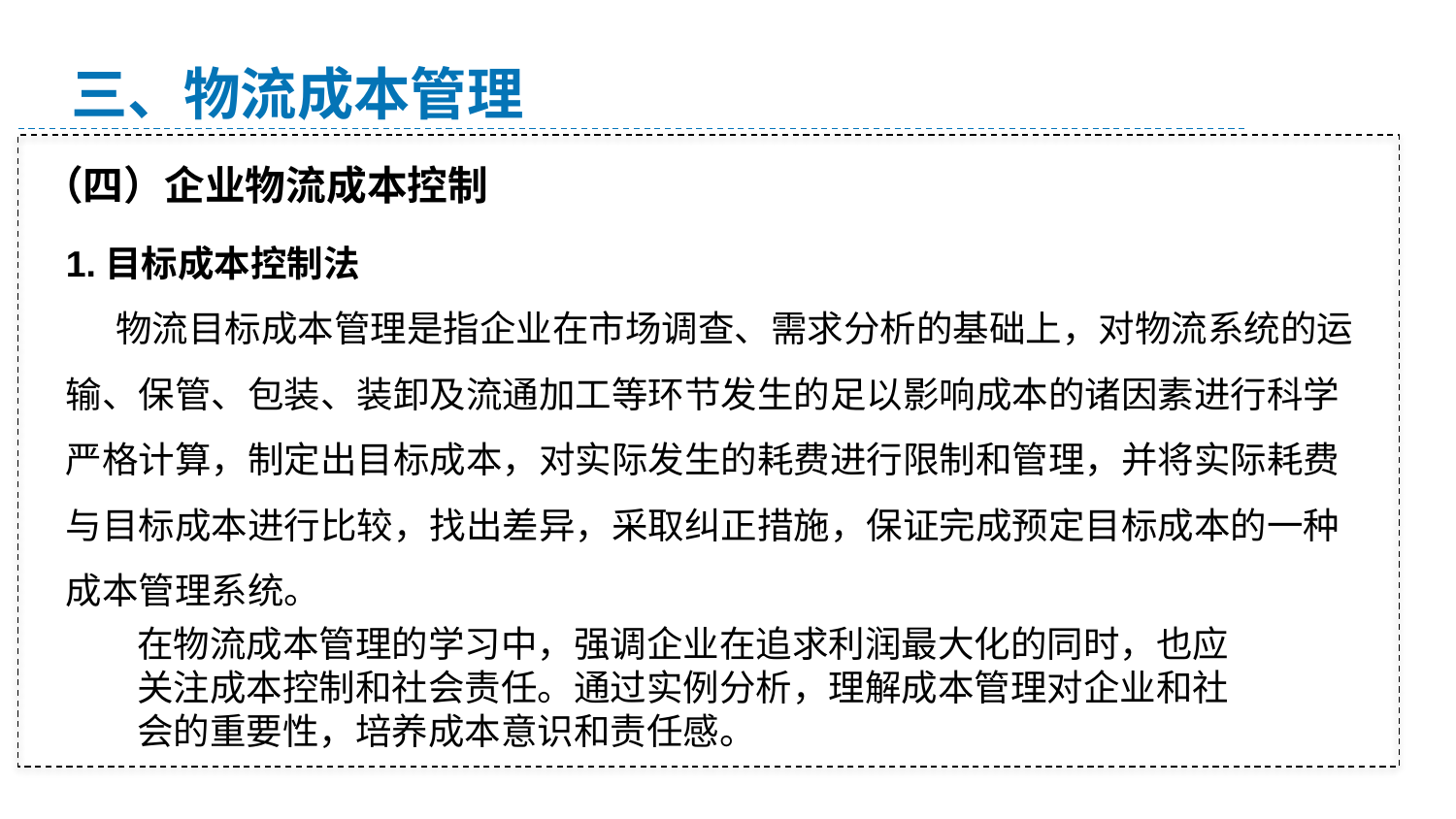

三、物流成本管理
（四）企业物流成本控制

1.目标成本控制法
     物流目标成本管理是指企业在市场调查、需求分析的基础上，对物流系统的运输、保管、包装、装卸及流通加工等环节发生的足以影响成本的诸因素进行科学严格计算，制定出目标成本，对实际发生的耗费进行限制和管理，并将实际耗费与目标成本进行比较，找出差异，采取纠正措施，保证完成预定目标成本的一种成本管理系统。
在物流成本管理的学习中，强调企业在追求利润最大化的同时，也应关注成本控制和社会责任。通过实例分析，理解成本管理对企业和社会的重要性，培养成本意识和责任感。